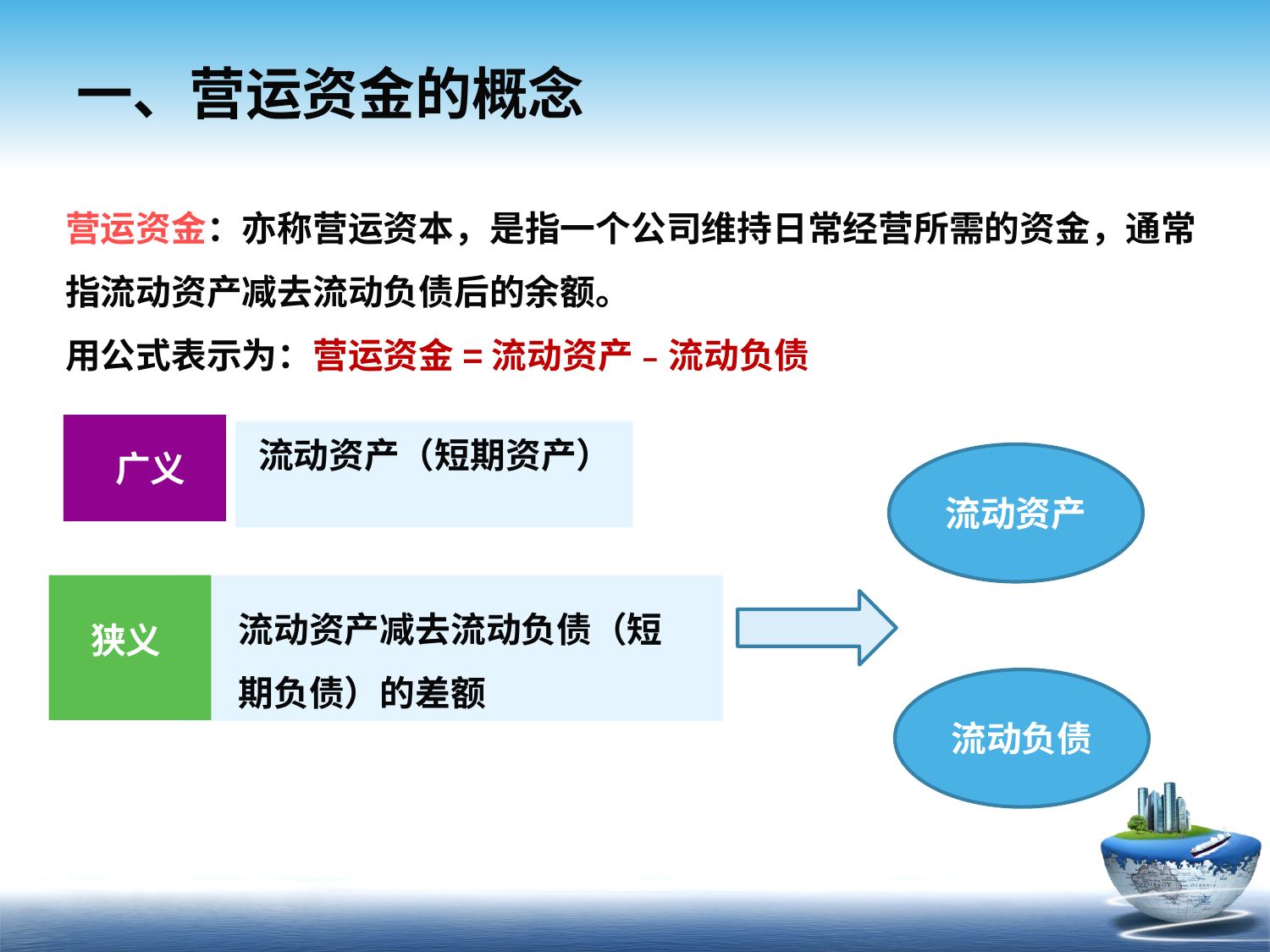

# 一、营运资金的概念
营运资金：亦称营运资本，是指一个公司维持日常经营所需的资金，通常指流动资产减去流动负债后的余额。
用公式表示为：营运资金=流动资产﹣流动负债

流动资产（短期资产）
广义
流动资产

流动资产减去流动负债（短期负债）的差额

狭义

流动负债